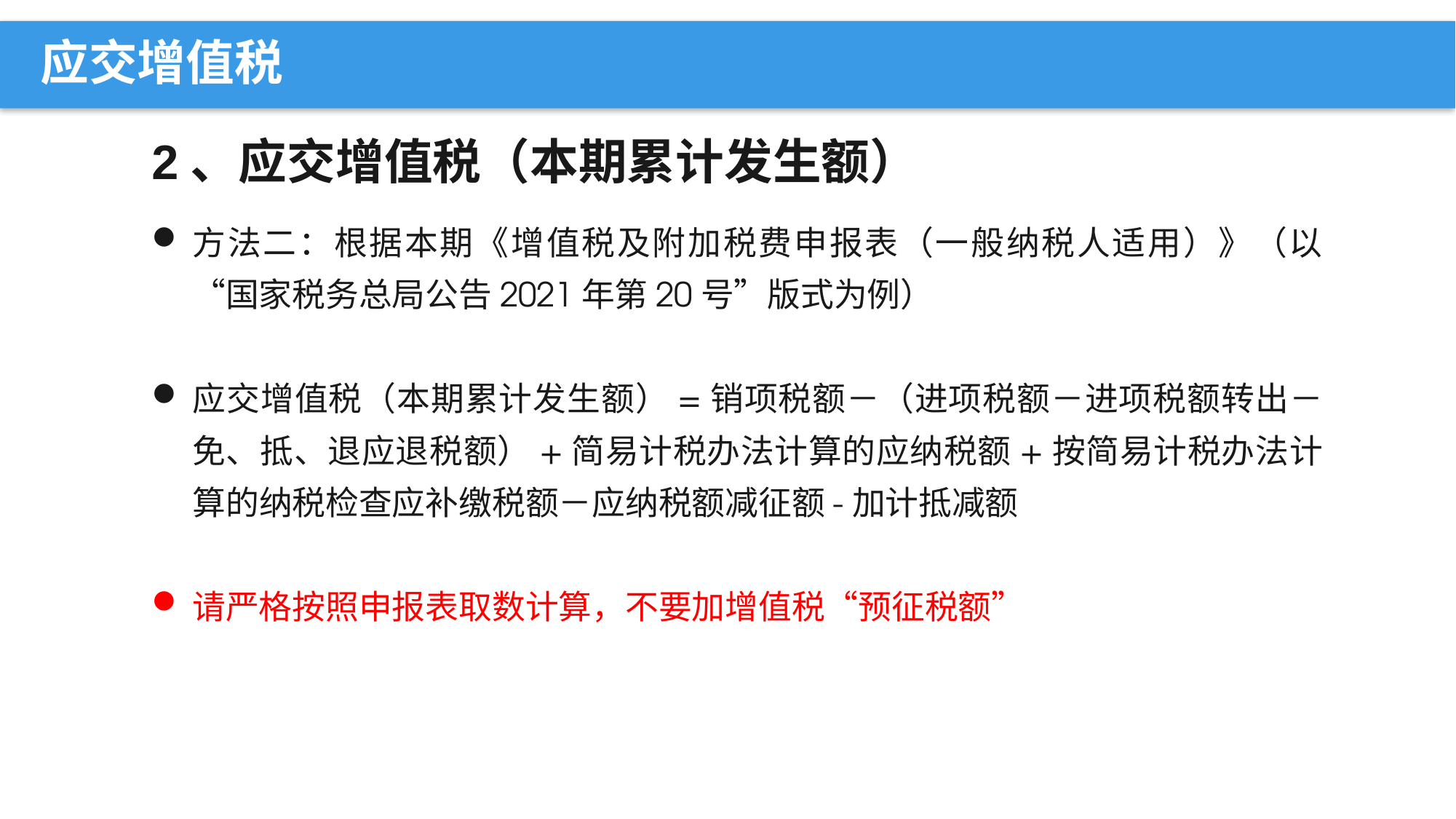

应交增值税
2、应交增值税（本期累计发生额）
方法二：根据本期《增值税及附加税费申报表（一般纳税人适用）》（以“国家税务总局公告2021年第20号”版式为例）

应交增值税（本期累计发生额）=销项税额－（进项税额－进项税额转出－免、抵、退应退税额）+简易计税办法计算的应纳税额+按简易计税办法计算的纳税检查应补缴税额－应纳税额减征额-加计抵减额

请严格按照申报表取数计算，不要加增值税“预征税额”